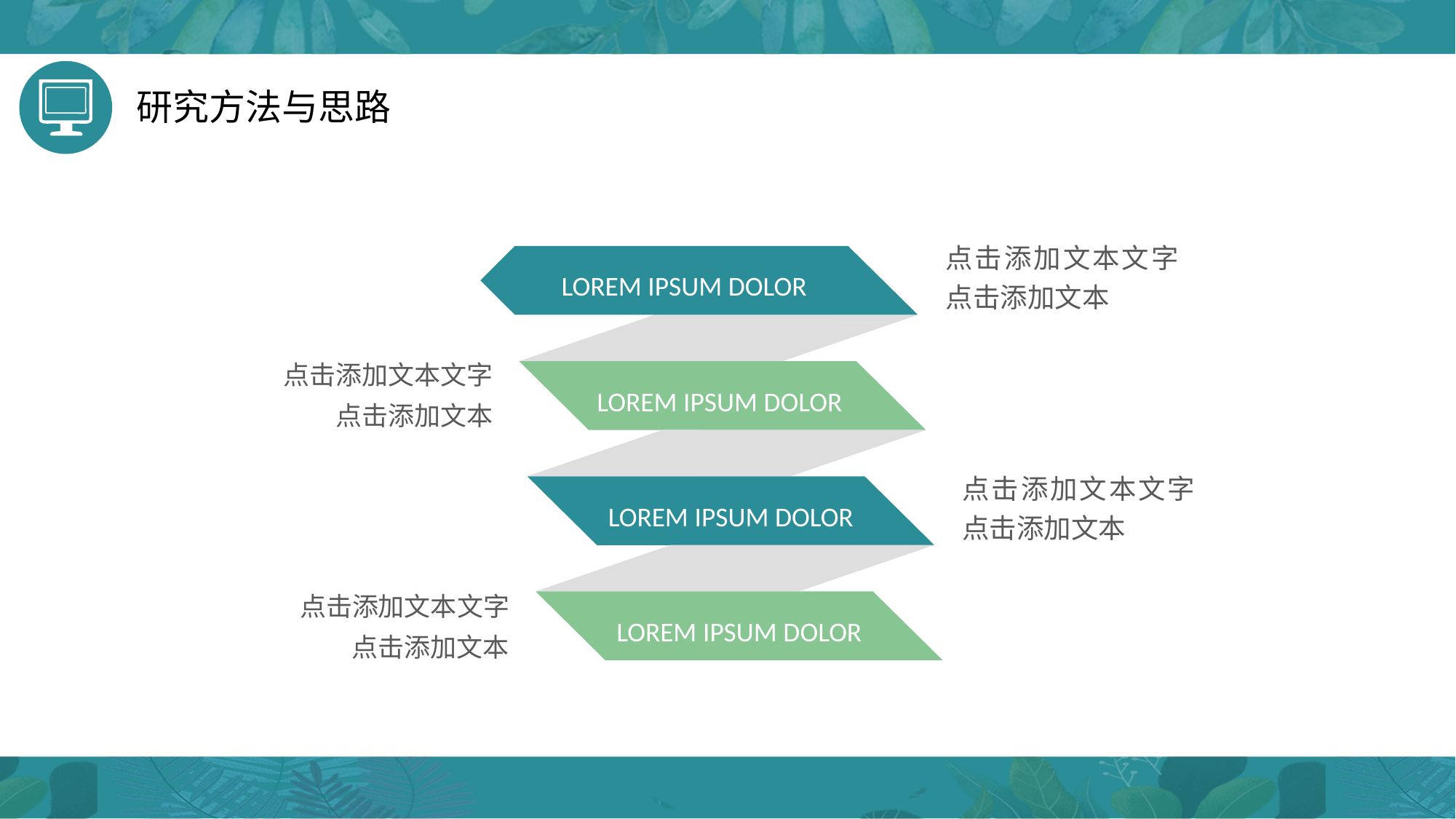

研究方法与思路
点击添加文本文字点击添加文本
LOREM IPSUM DOLOR

点击添加文本文字点击添加文本
LOREM IPSUM DOLOR

点击添加文本文字点击添加文本
LOREM IPSUM DOLOR

点击添加文本文字点击添加文本
LOREM IPSUM DOLOR